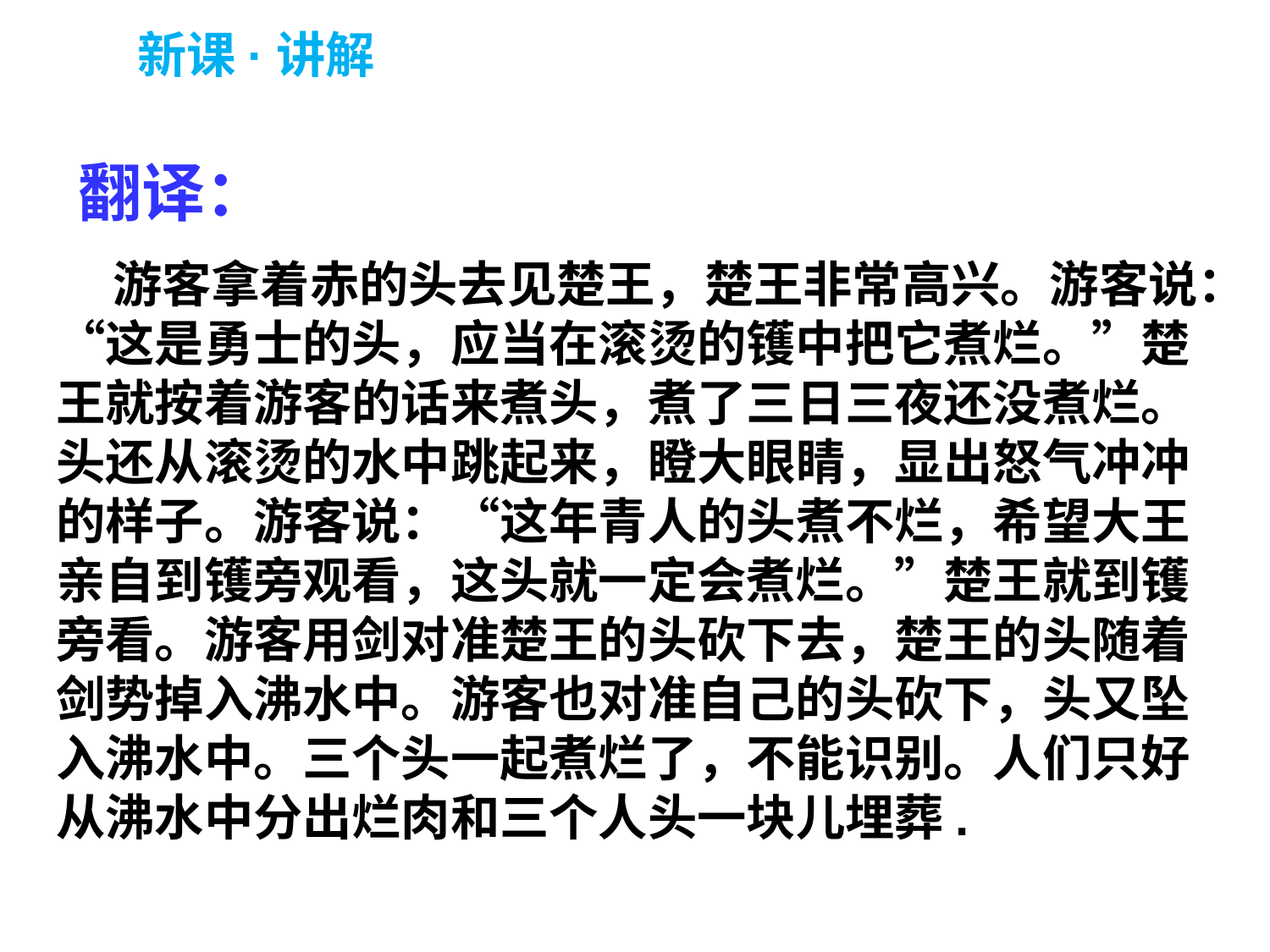

新课·讲解
翻译：
    游客拿着赤的头去见楚王，楚王非常高兴。游客说：“这是勇士的头，应当在滚烫的镬中把它煮烂。”楚王就按着游客的话来煮头，煮了三日三夜还没煮烂。头还从滚烫的水中跳起来，瞪大眼睛，显出怒气冲冲的样子。游客说：“这年青人的头煮不烂，希望大王亲自到镬旁观看，这头就一定会煮烂。”楚王就到镬旁看。游客用剑对准楚王的头砍下去，楚王的头随着剑势掉入沸水中。游客也对准自己的头砍下，头又坠入沸水中。三个头一起煮烂了，不能识别。人们只好从沸水中分出烂肉和三个人头一块儿埋葬.